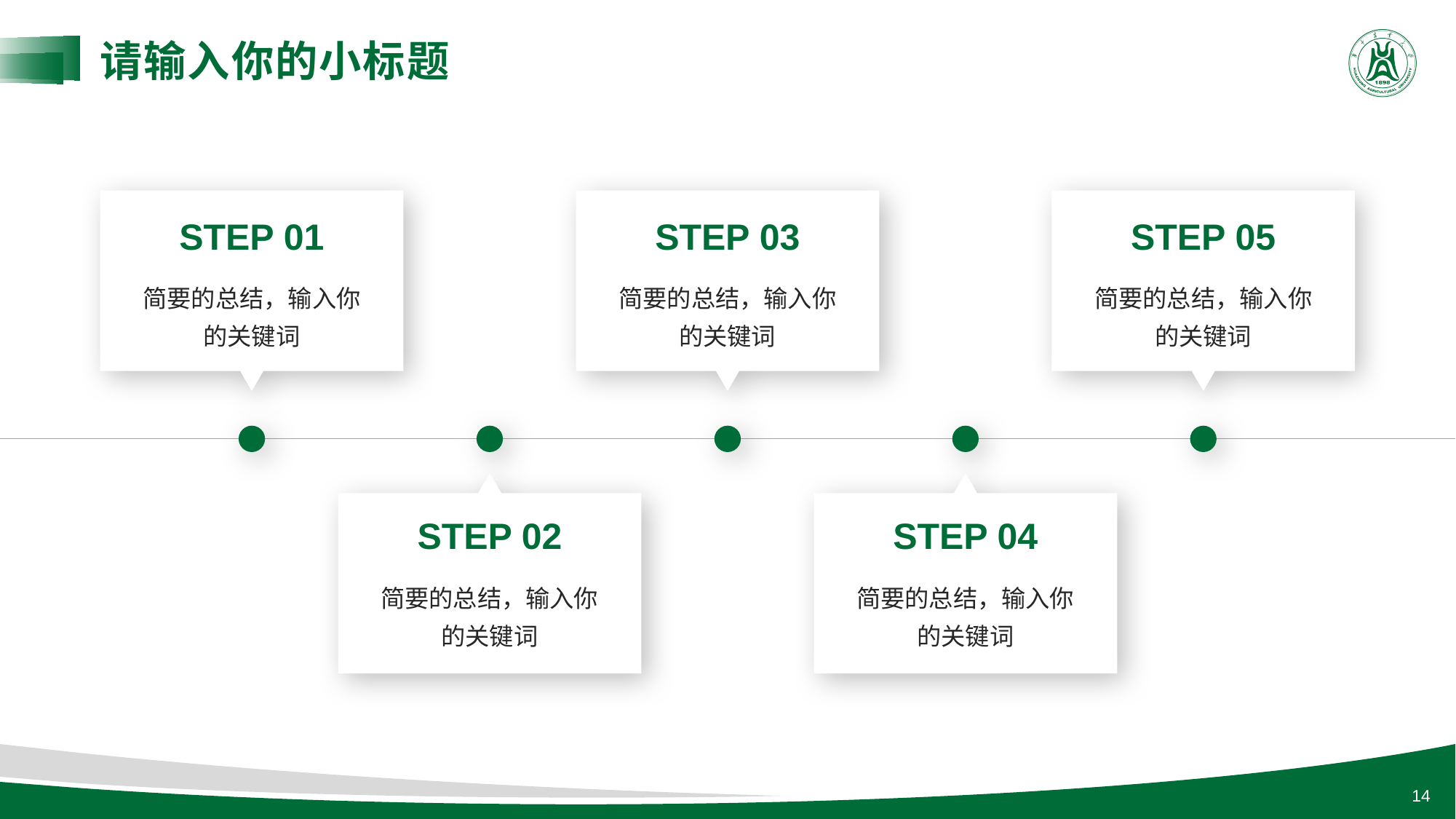

请输入你的小标题

STEP 01
STEP 03
STEP 05
简要的总结，输入你的关键词
简要的总结，输入你的关键词
简要的总结，输入你的关键词

STEP 02
STEP 04
简要的总结，输入你的关键词
简要的总结，输入你的关键词
14